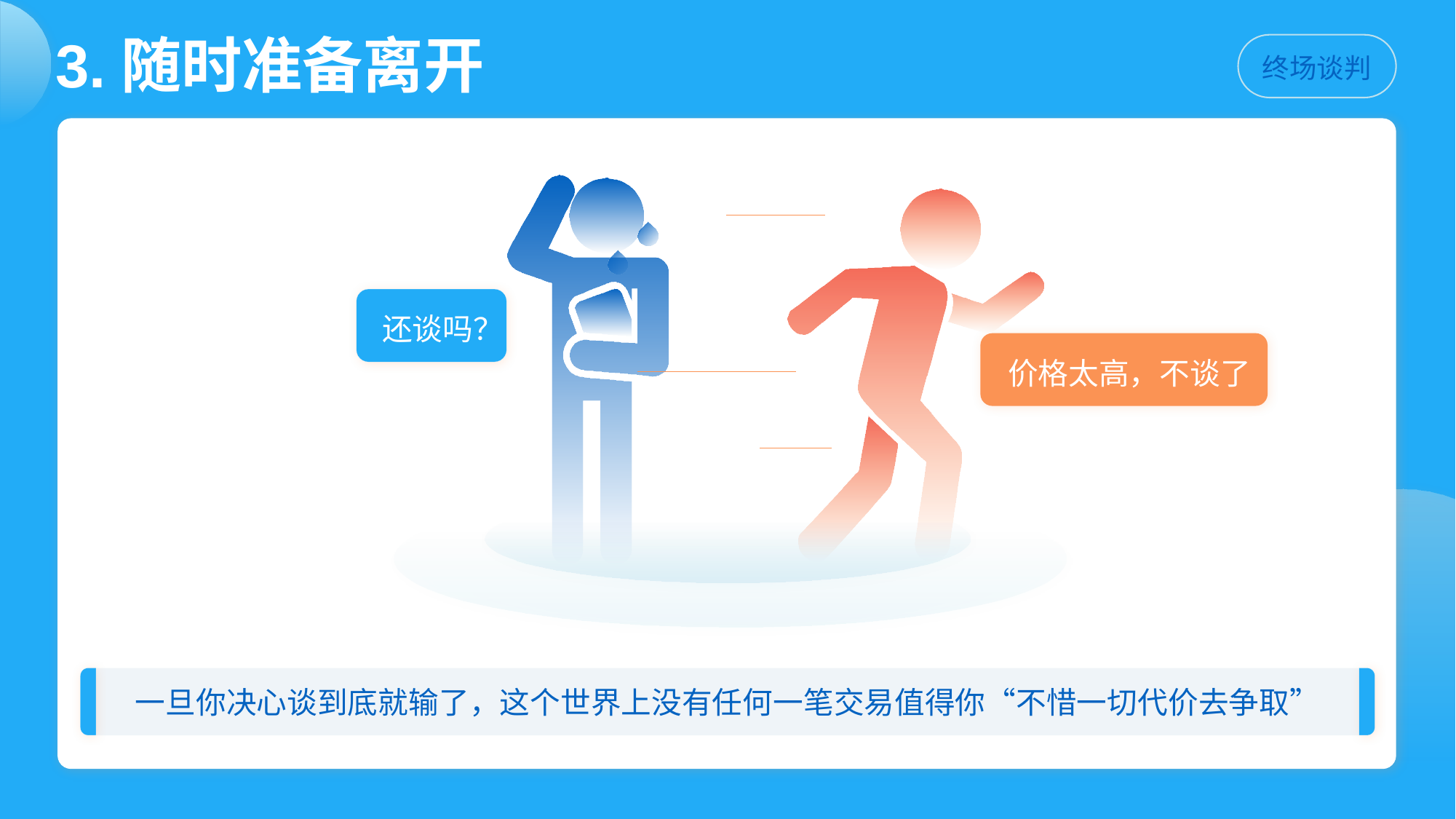

3.随时准备离开
终场谈判

还谈吗？

价格太高，不谈了

一旦你决心谈到底就输了，这个世界上没有任何一笔交易值得你“不惜一切代价去争取”